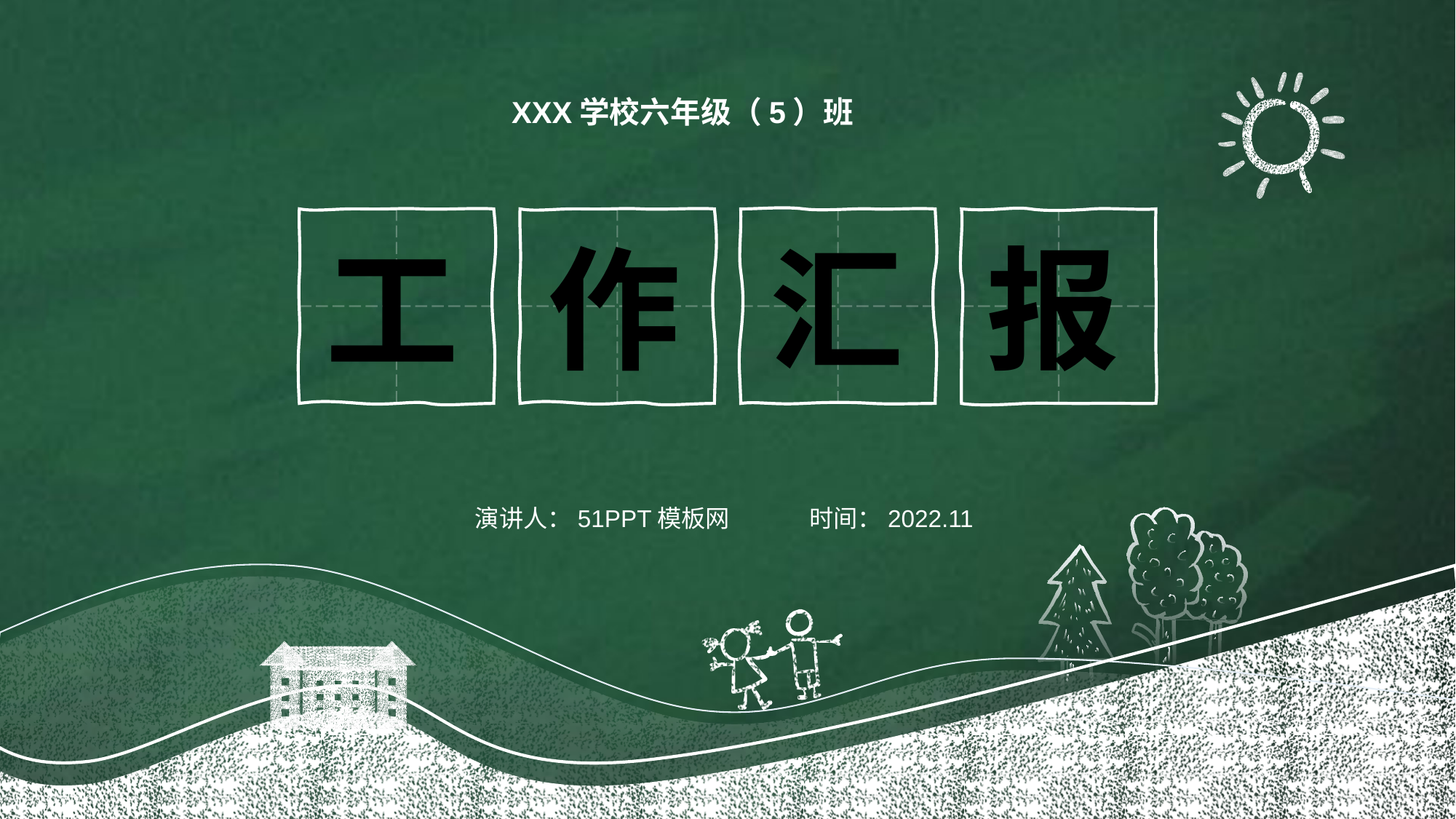

XXX学校六年级（5）班
工
作
汇
报

演讲人：51PPT模板网
时间：2022.11